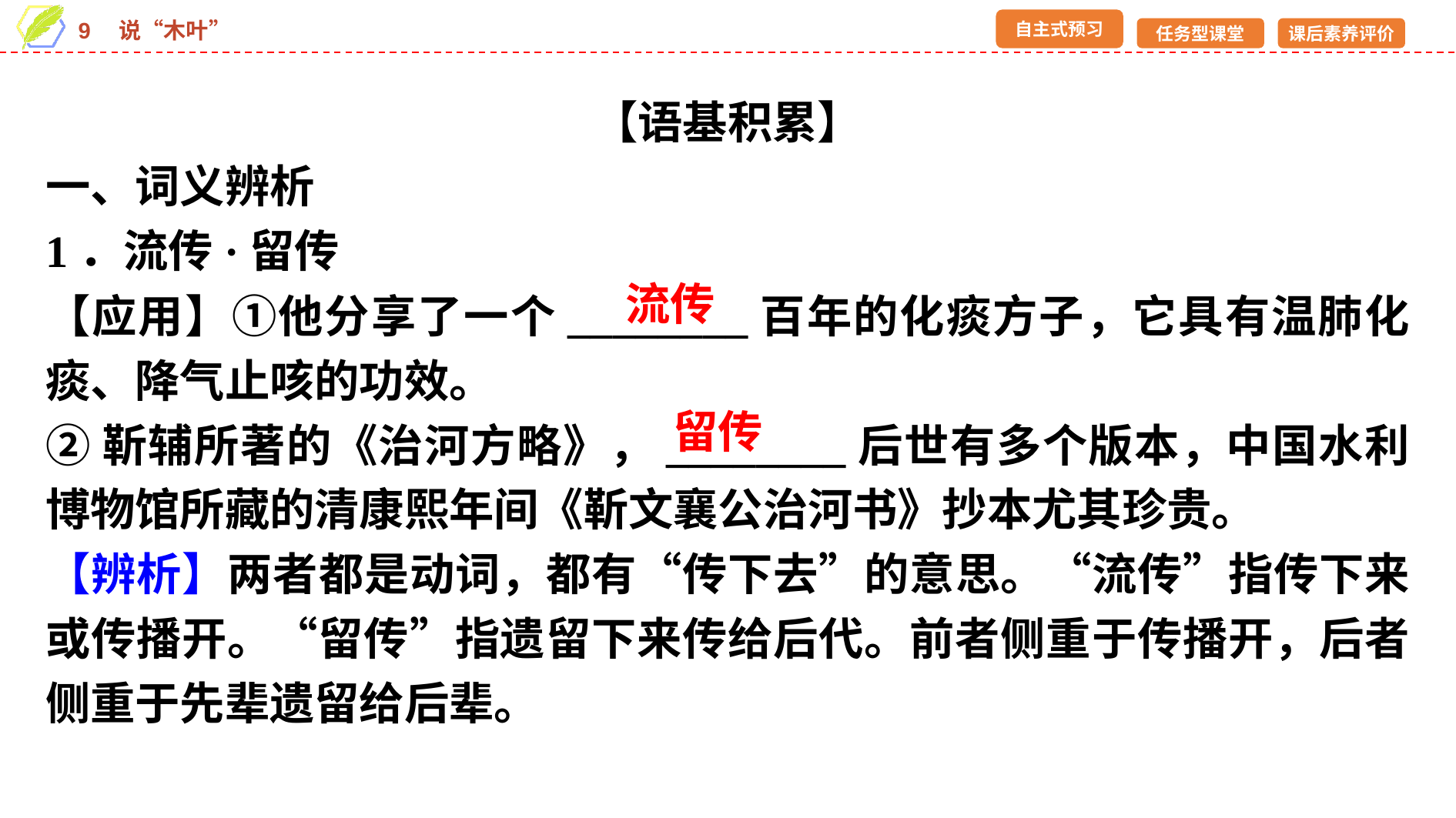

【语基积累】
一、词义辨析
1．流传·留传
【应用】①他分享了一个________百年的化痰方子，它具有温肺化痰、降气止咳的功效。
②靳辅所著的《治河方略》，________后世有多个版本，中国水利博物馆所藏的清康熙年间《靳文襄公治河书》抄本尤其珍贵。
【辨析】两者都是动词，都有“传下去”的意思。“流传”指传下来或传播开。“留传”指遗留下来传给后代。前者侧重于传播开，后者侧重于先辈遗留给后辈。
流传
留传